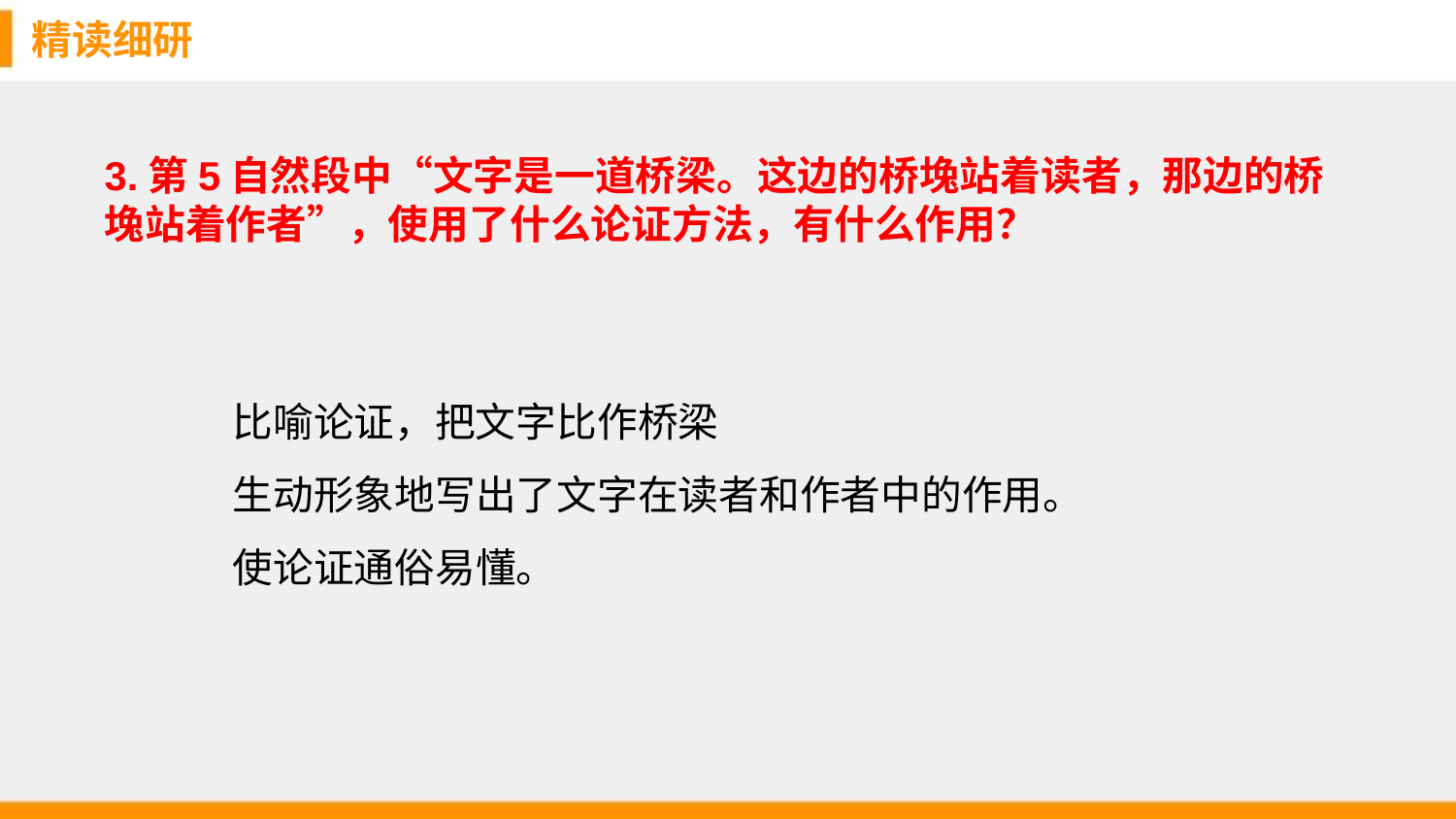

精读细研

3.第5自然段中“文字是一道桥梁。这边的桥堍站着读者，那边的桥堍站着作者”，使用了什么论证方法，有什么作用？
比喻论证，把文字比作桥梁
生动形象地写出了文字在读者和作者中的作用。
使论证通俗易懂。